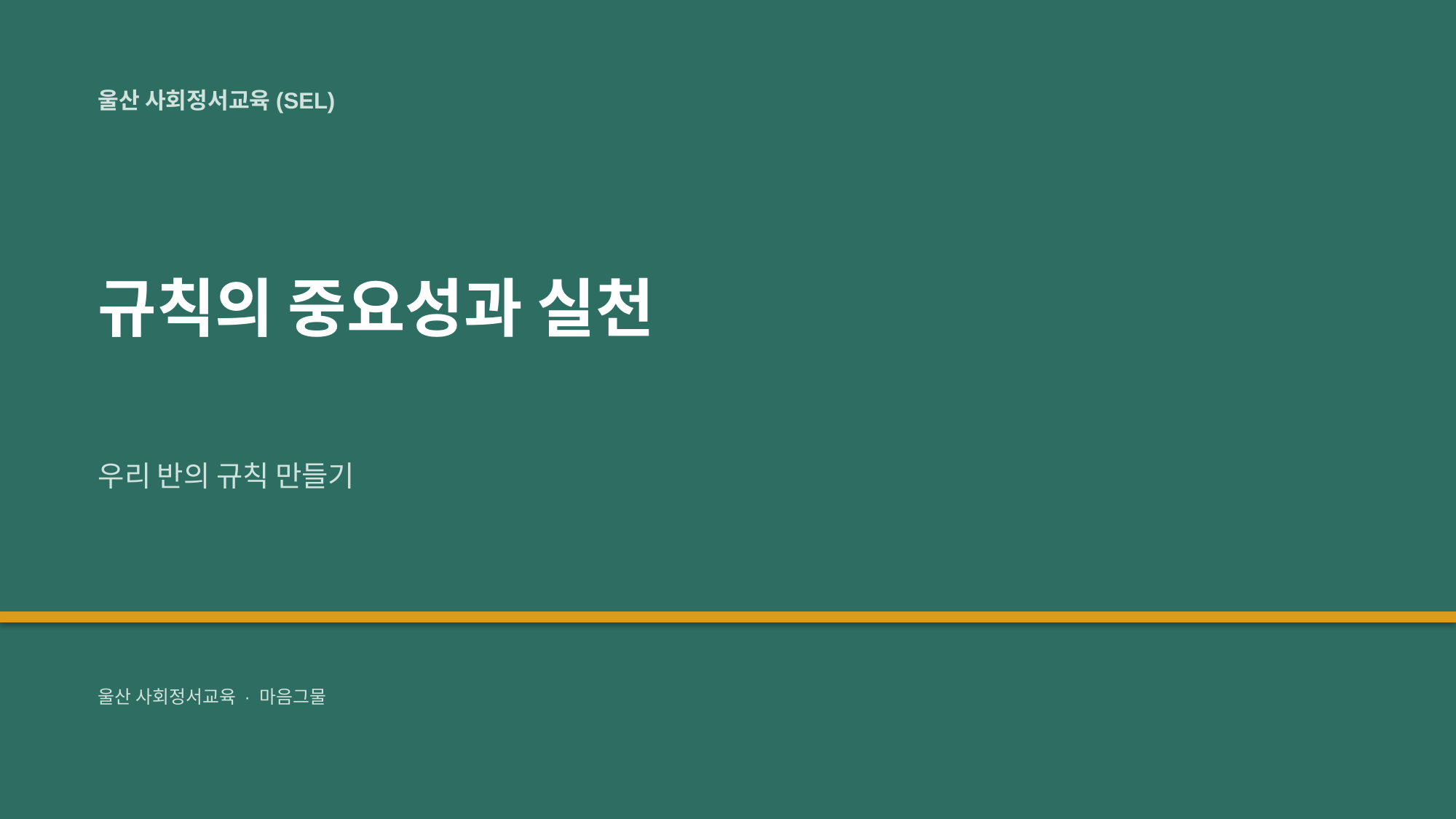

울산 사회정서교육(SEL)
규칙의 중요성과 실천
우리 반의 규칙 만들기

울산 사회정서교육 · 마음그물